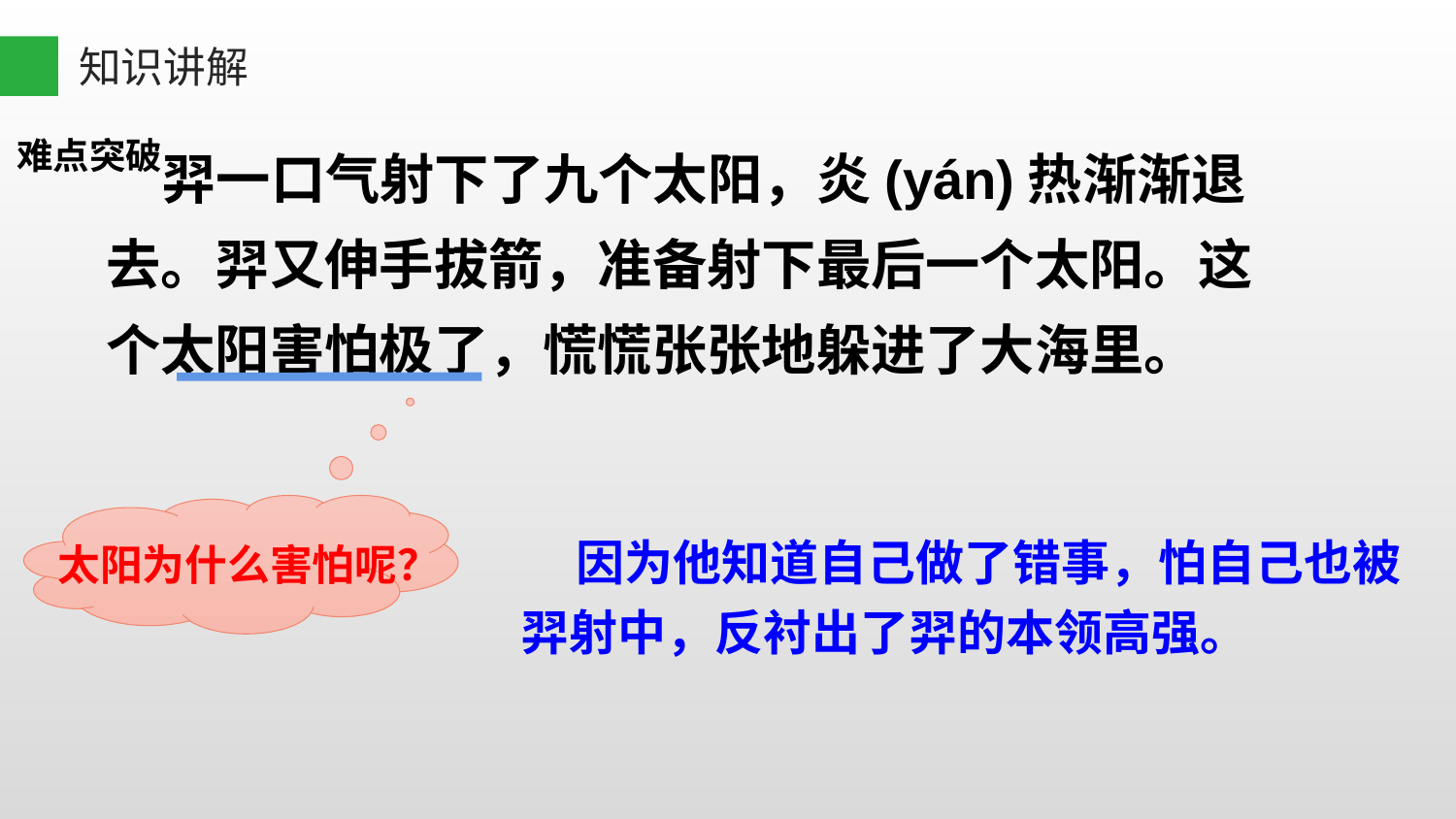

知识讲解

    羿一口气射下了九个太阳，炎(yán)热渐渐退去。羿又伸手拔箭，准备射下最后一个太阳。这个太阳害怕极了，慌慌张张地躲进了大海里。
难点突破

太阳为什么害怕呢？
    因为他知道自己做了错事，怕自己也被羿射中，反衬出了羿的本领高强。